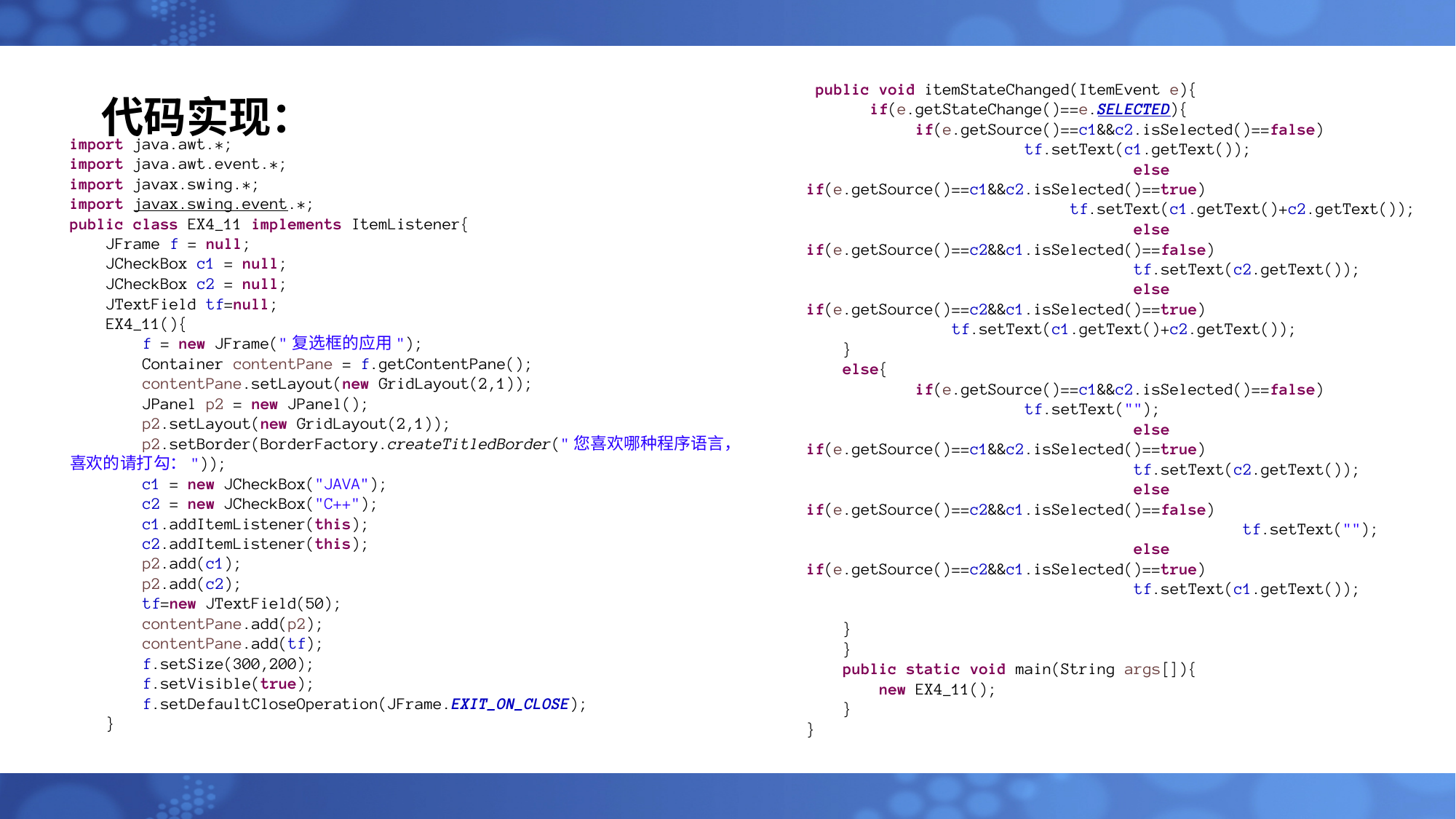

# 代码实现：
 public void itemStateChanged(ItemEvent e){
       if(e.getStateChange()==e.SELECTED){
       	if(e.getSource()==c1&&c2.isSelected()==false)
       		tf.setText(c1.getText());
       			else if(e.getSource()==c1&&c2.isSelected()==true)
       		     tf.setText(c1.getText()+c2.getText());
       			else if(e.getSource()==c2&&c1.isSelected()==false)
       			tf.setText(c2.getText());
       			else if(e.getSource()==c2&&c1.isSelected()==true)
                tf.setText(c1.getText()+c2.getText());
    }
    else{
    	if(e.getSource()==c1&&c2.isSelected()==false)
    		tf.setText("");
    			else if(e.getSource()==c1&&c2.isSelected()==true)
    			tf.setText(c2.getText());
    			else if(e.getSource()==c2&&c1.isSelected()==false)
    				tf.setText("");
    			else if(e.getSource()==c2&&c1.isSelected()==true)
    			tf.setText(c1.getText());
    }
    }
    public static void main(String args[]){
        new EX4_11();
    }
}

import java.awt.*;
import java.awt.event.*;
import javax.swing.*;
import javax.swing.event.*;
public class EX4_11 implements ItemListener{
    JFrame f = null;
    JCheckBox c1 = null;
    JCheckBox c2 = null;
    JTextField tf=null;
    EX4_11(){
        f = new JFrame("复选框的应用");
        Container contentPane = f.getContentPane();
        contentPane.setLayout(new GridLayout(2,1));
        JPanel p2 = new JPanel();
        p2.setLayout(new GridLayout(2,1));
        p2.setBorder(BorderFactory.createTitledBorder("您喜欢哪种程序语言，
喜欢的请打勾："));
        c1 = new JCheckBox("JAVA");
        c2 = new JCheckBox("C++");
        c1.addItemListener(this);
        c2.addItemListener(this);
        p2.add(c1);
        p2.add(c2);
        tf=new JTextField(50);
        contentPane.add(p2);
        contentPane.add(tf);
        f.setSize(300,200);
        f.setVisible(true);
        f.setDefaultCloseOperation(JFrame.EXIT_ON_CLOSE);
    }